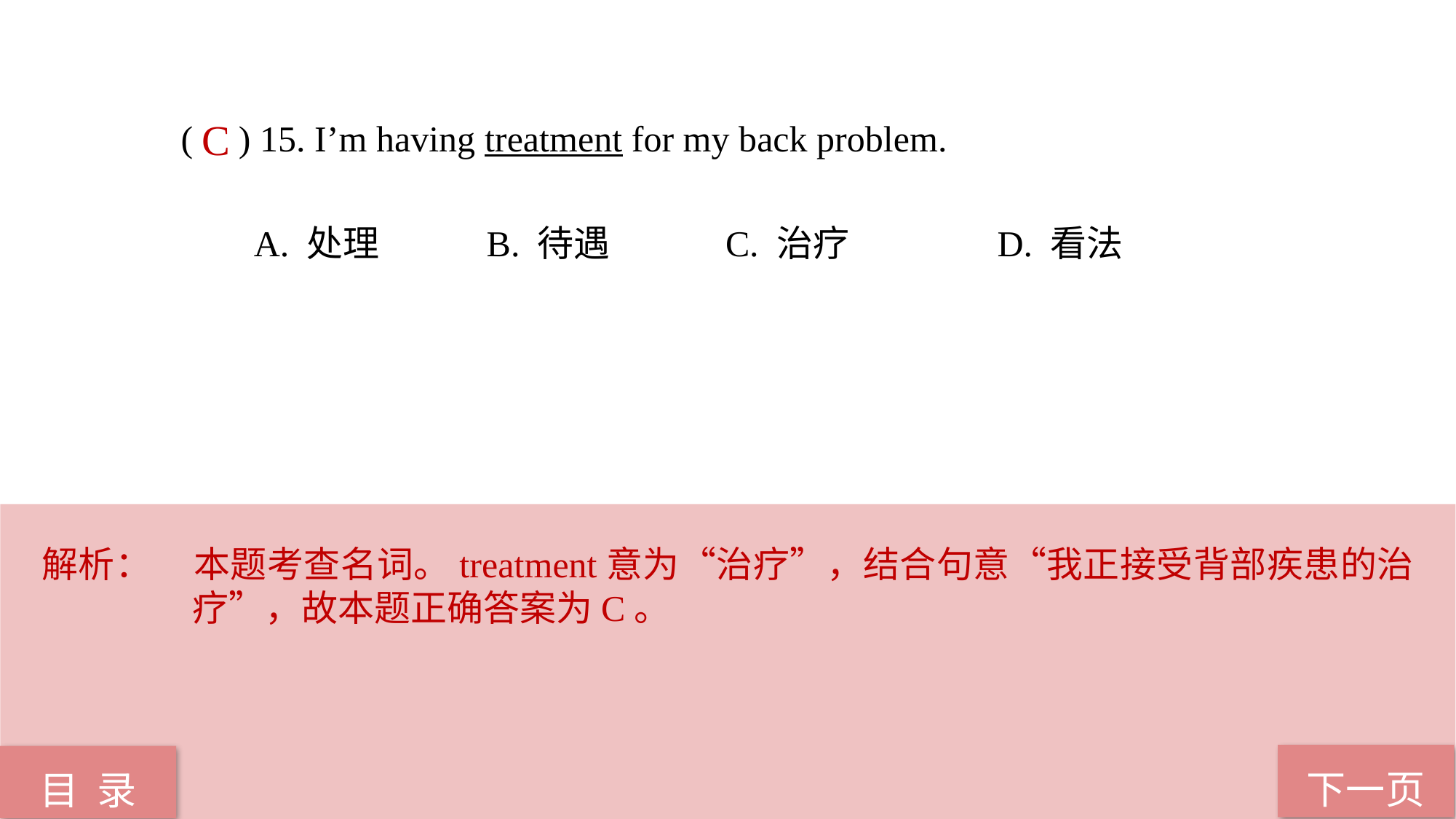

(     ) 15. I’m having treatment for my back problem.

        A. 处理            B. 待遇             C. 治疗                 D. 看法
C
解析：	本题考查名词。treatment意为“治疗”，结合句意“我正接受背部疾患的治疗”，故本题正确答案为C。